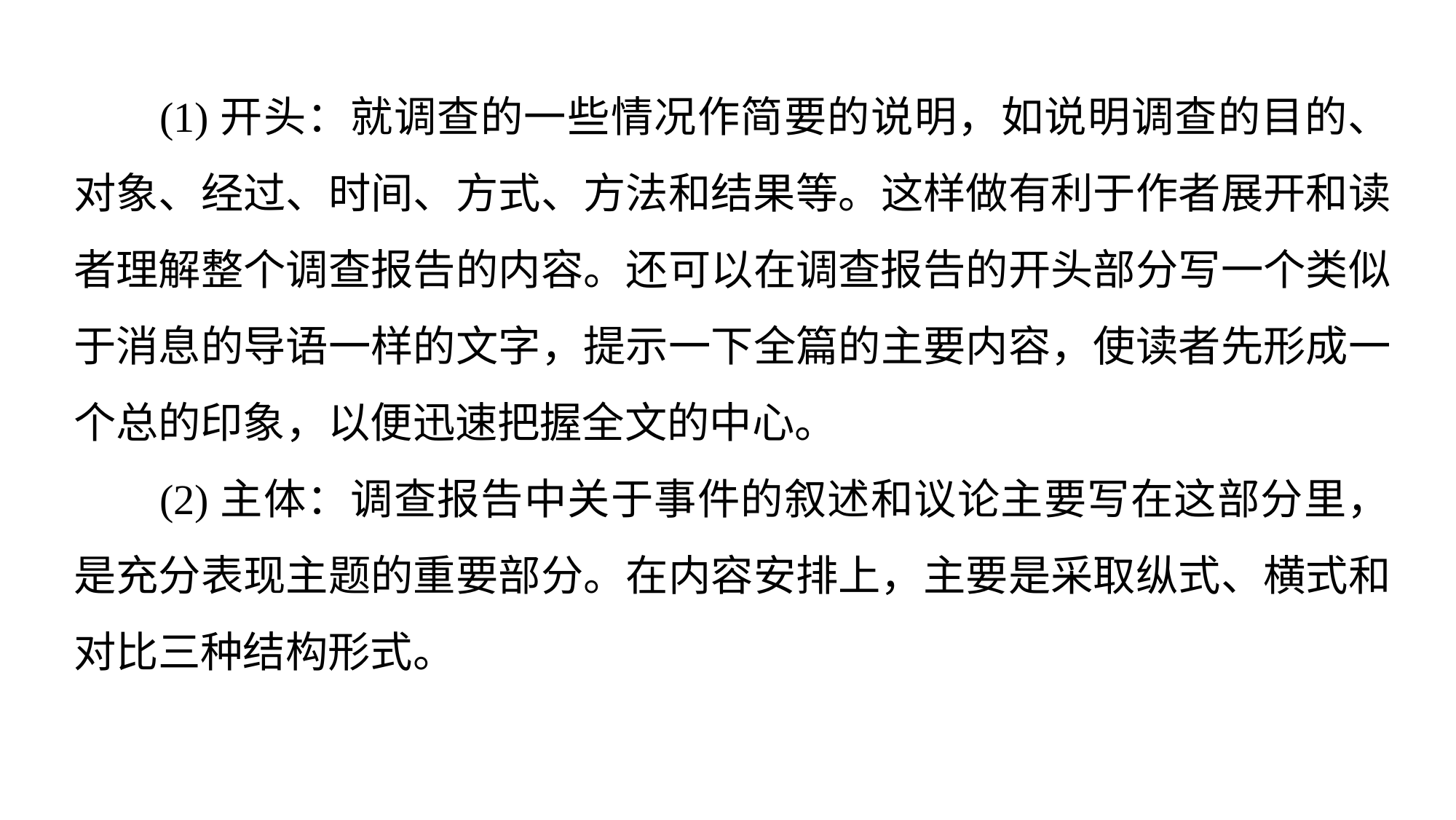

(1)开头：就调查的一些情况作简要的说明，如说明调查的目的、对象、经过、时间、方式、方法和结果等。这样做有利于作者展开和读者理解整个调查报告的内容。还可以在调查报告的开头部分写一个类似于消息的导语一样的文字，提示一下全篇的主要内容，使读者先形成一个总的印象，以便迅速把握全文的中心。
(2)主体：调查报告中关于事件的叙述和议论主要写在这部分里，是充分表现主题的重要部分。在内容安排上，主要是采取纵式、横式和对比三种结构形式。